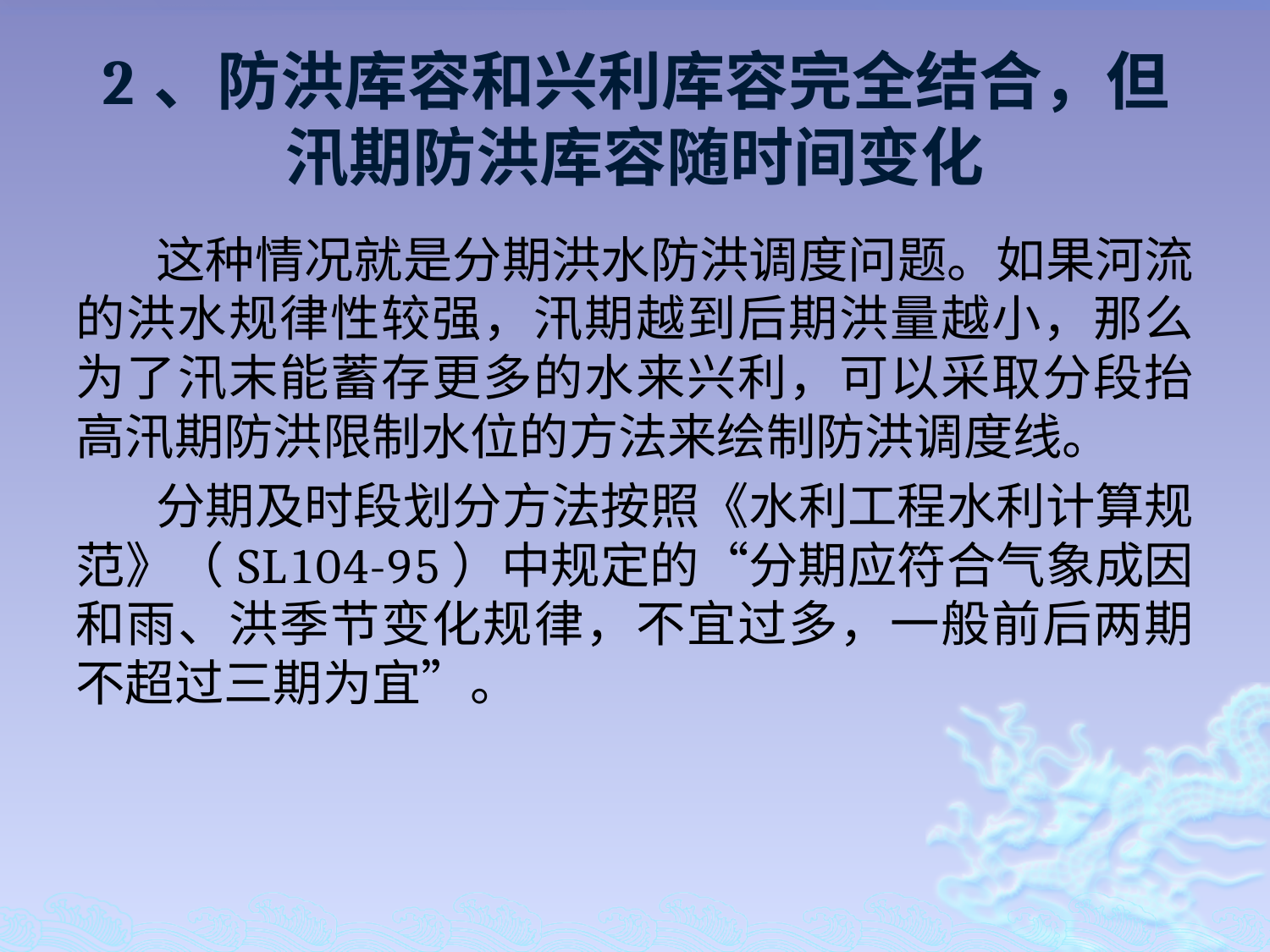

# 2、防洪库容和兴利库容完全结合，但汛期防洪库容随时间变化
这种情况就是分期洪水防洪调度问题。如果河流的洪水规律性较强，汛期越到后期洪量越小，那么为了汛末能蓄存更多的水来兴利，可以采取分段抬高汛期防洪限制水位的方法来绘制防洪调度线。
分期及时段划分方法按照《水利工程水利计算规范》（SL104-95）中规定的“分期应符合气象成因和雨、洪季节变化规律，不宜过多，一般前后两期不超过三期为宜”。